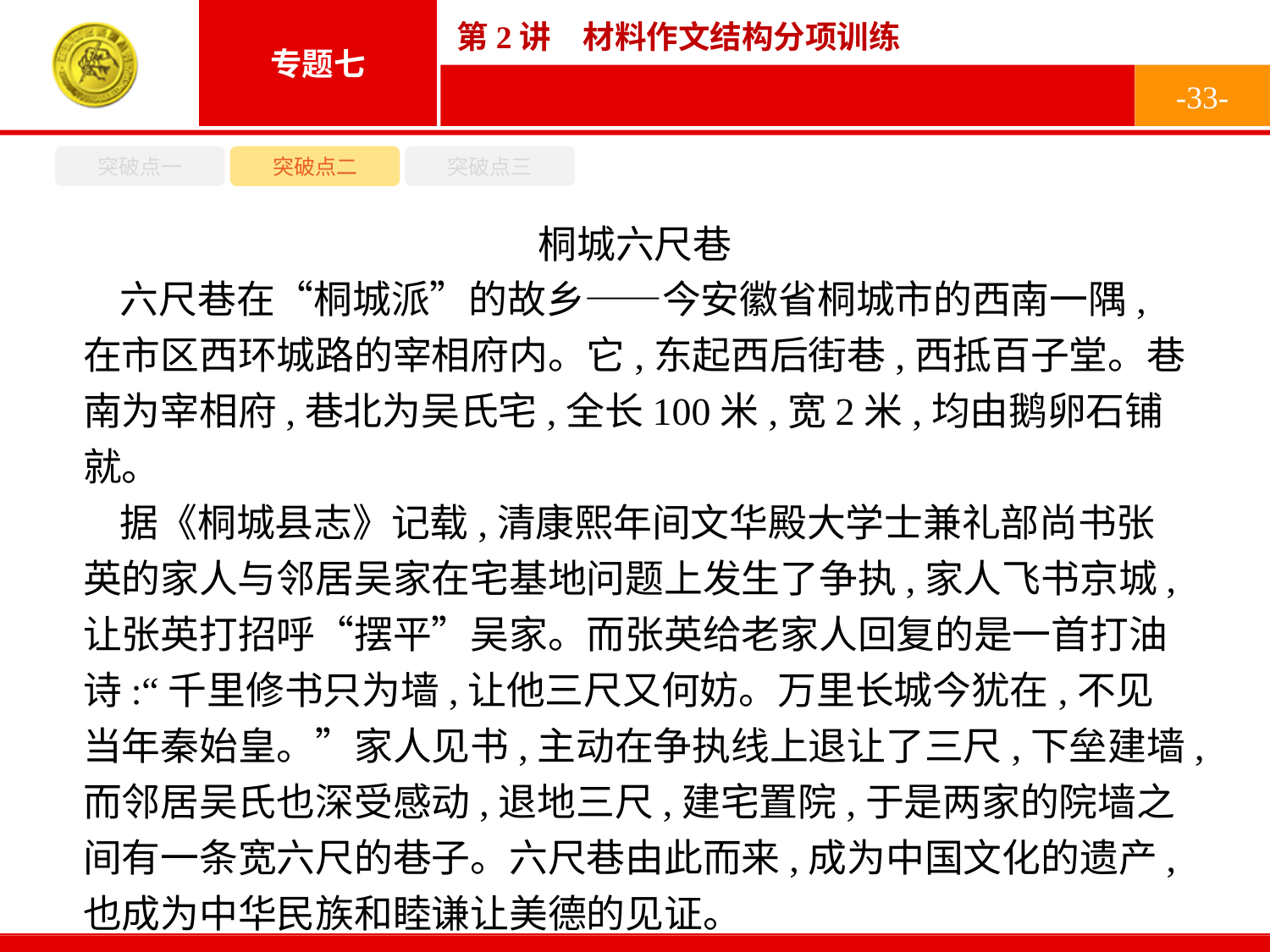

-33-
突破点一
突破点二
突破点三
桐城六尺巷
六尺巷在“桐城派”的故乡——今安徽省桐城市的西南一隅,在市区西环城路的宰相府内。它,东起西后街巷,西抵百子堂。巷南为宰相府,巷北为吴氏宅,全长100米,宽2米,均由鹅卵石铺就。
据《桐城县志》记载,清康熙年间文华殿大学士兼礼部尚书张英的家人与邻居吴家在宅基地问题上发生了争执,家人飞书京城,让张英打招呼“摆平”吴家。而张英给老家人回复的是一首打油诗:“千里修书只为墙,让他三尺又何妨。万里长城今犹在,不见当年秦始皇。”家人见书,主动在争执线上退让了三尺,下垒建墙,而邻居吴氏也深受感动,退地三尺,建宅置院,于是两家的院墙之间有一条宽六尺的巷子。六尺巷由此而来,成为中国文化的遗产,也成为中华民族和睦谦让美德的见证。